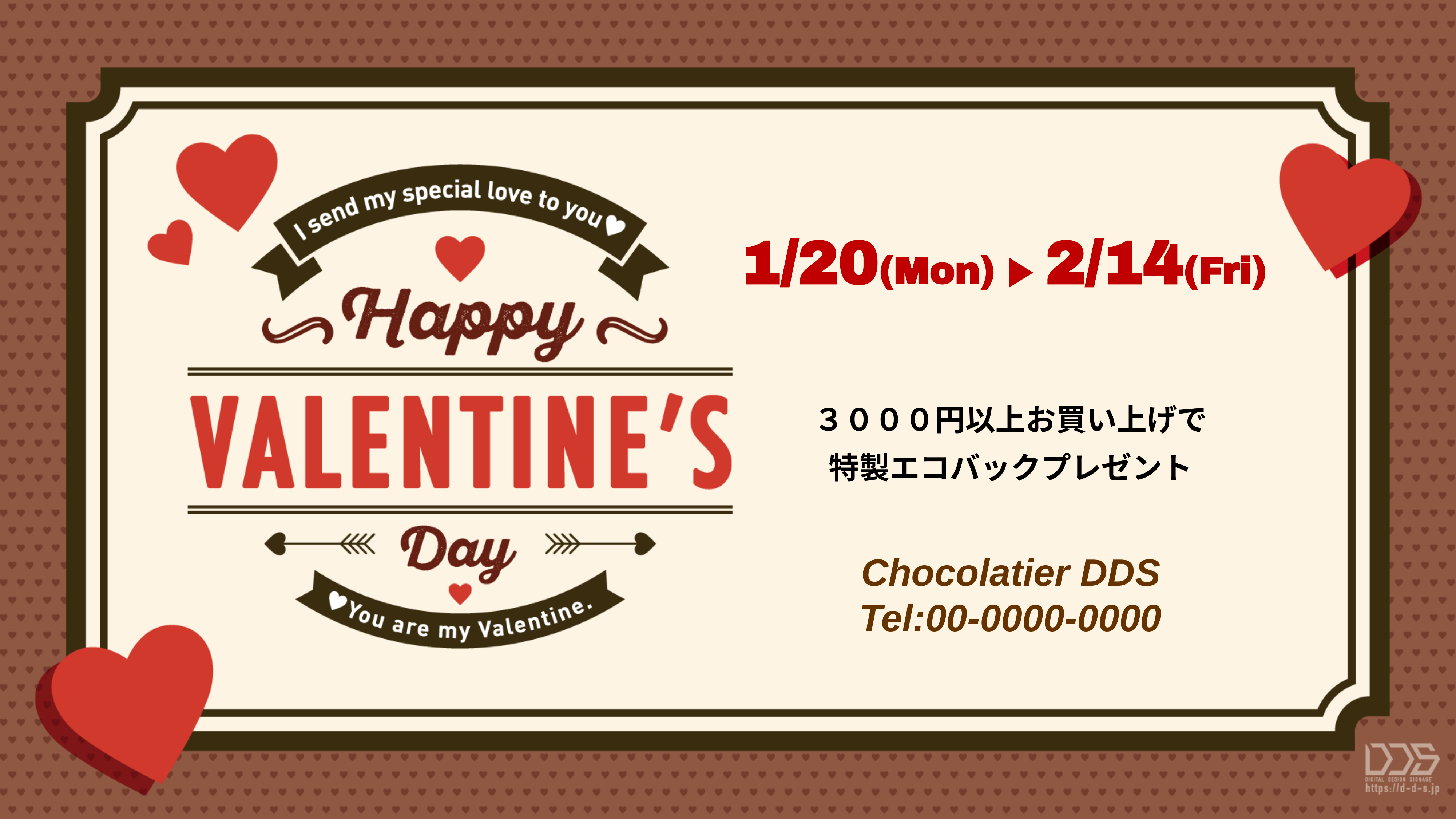

1/20(Mon) ▶ 2/14(Fri)
３０００円以上お買い上げで
特製エコバックプレゼント
Chocolatier DDS
Tel:00-0000-0000